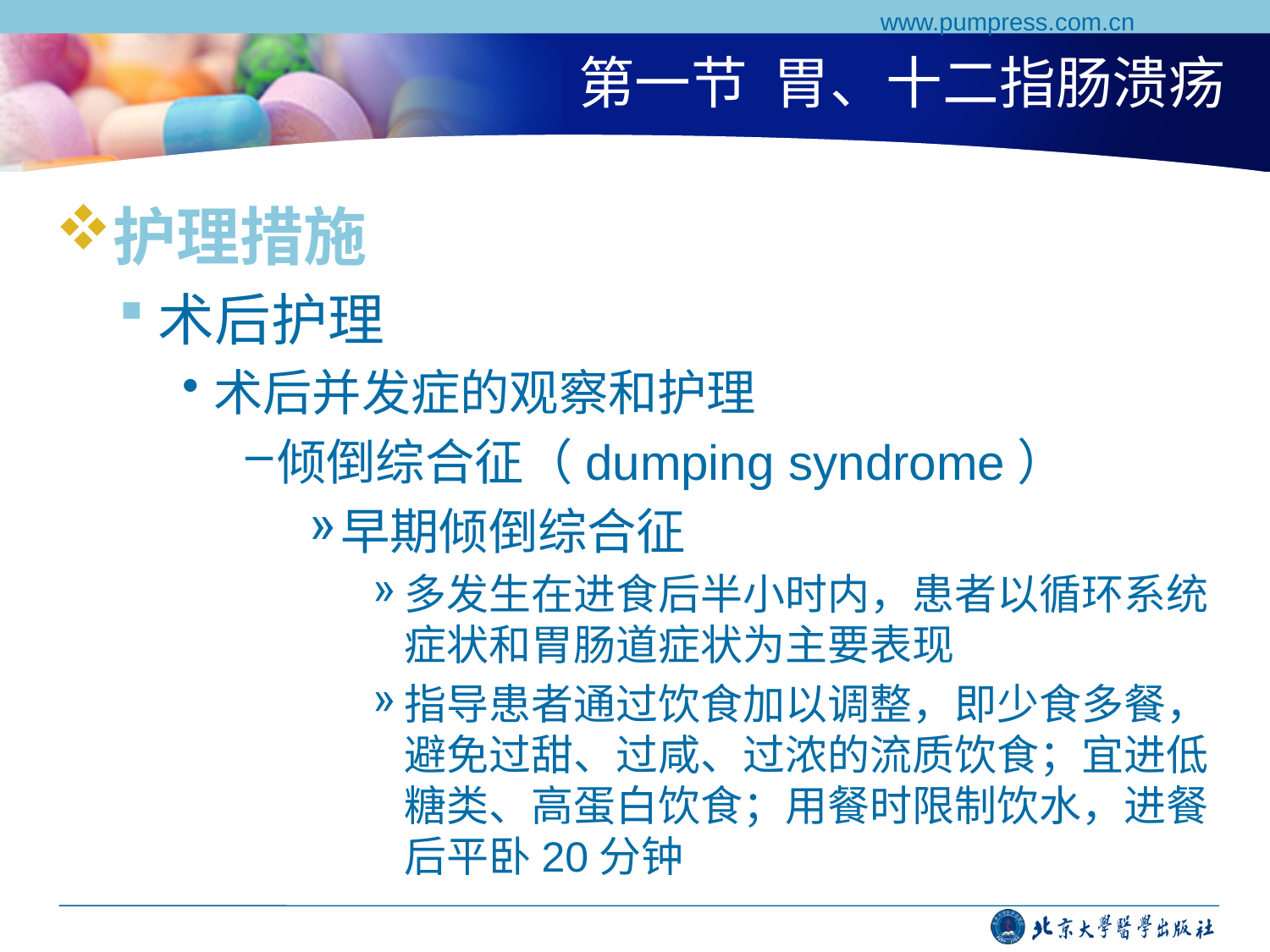

www.pumpress.com.cn
# 第一节  胃、十二指肠溃疡
护理措施
术后护理
术后并发症的观察和护理
倾倒综合征（dumping syndrome）
早期倾倒综合征
多发生在进食后半小时内，患者以循环系统症状和胃肠道症状为主要表现
指导患者通过饮食加以调整，即少食多餐，避免过甜、过咸、过浓的流质饮食；宜进低糖类、高蛋白饮食；用餐时限制饮水，进餐后平卧20分钟